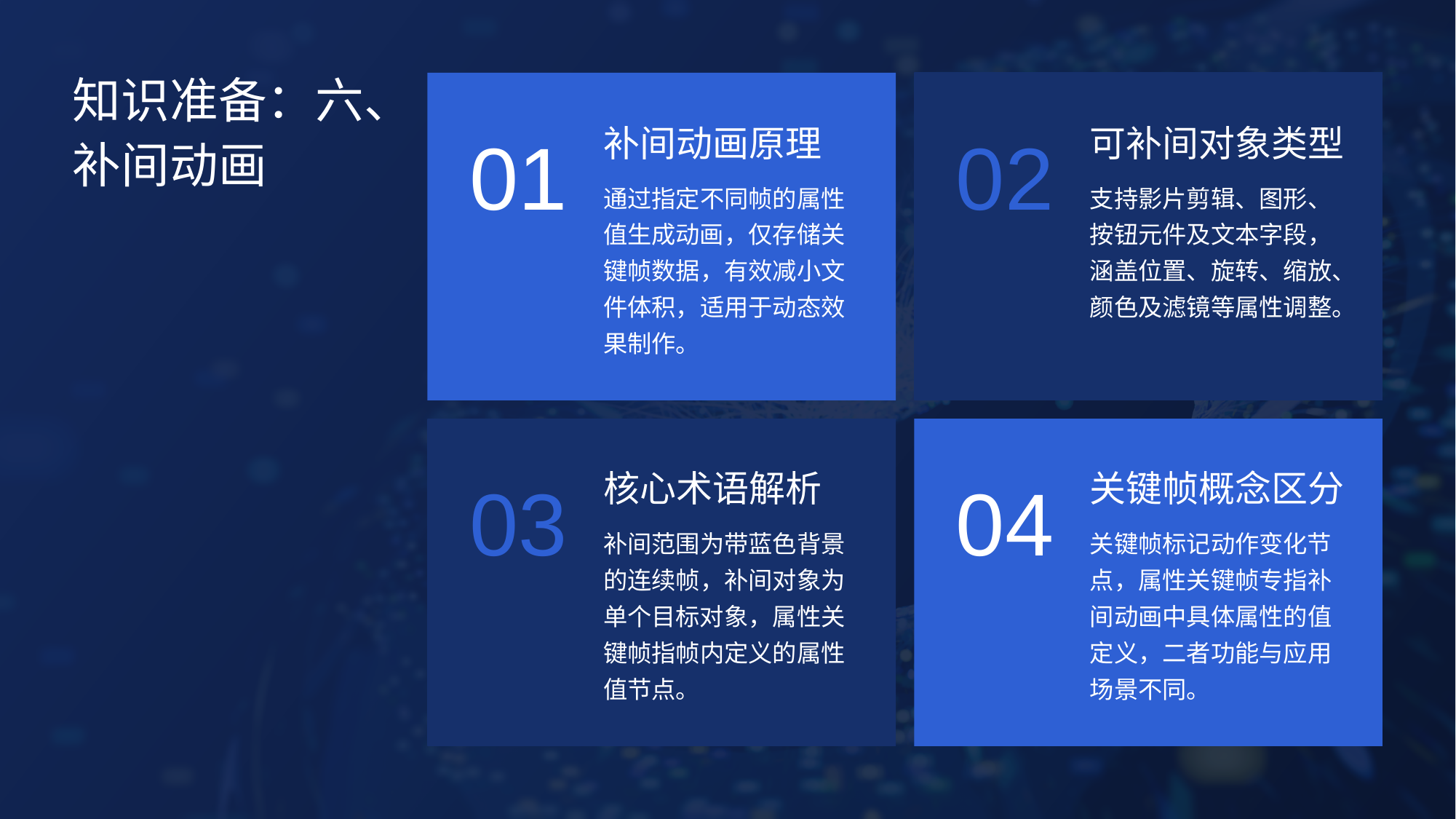

知识准备：六、补间动画

补间动画原理
可补间对象类型
01
02
通过指定不同帧的属性值生成动画，仅存储关键帧数据，有效减小文件体积，适用于动态效果制作。
支持影片剪辑、图形、按钮元件及文本字段，涵盖位置、旋转、缩放、颜色及滤镜等属性调整。

核心术语解析
关键帧概念区分
03
04
补间范围为带蓝色背景的连续帧，补间对象为单个目标对象，属性关键帧指帧内定义的属性值节点。
关键帧标记动作变化节点，属性关键帧专指补间动画中具体属性的值定义，二者功能与应用场景不同。